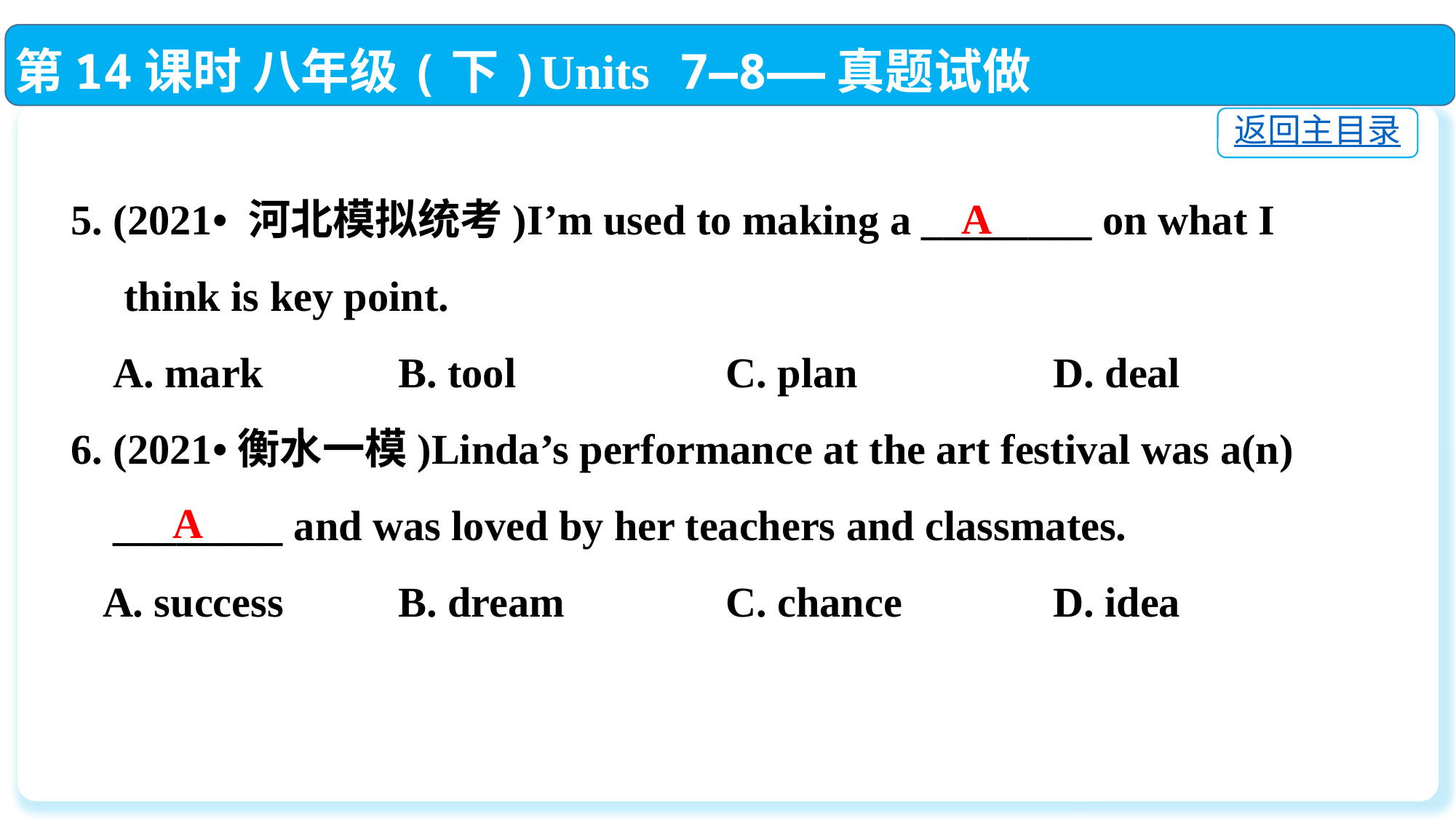

第14课时 八年级(下)Units 7—8——真题试做

返回主目录
5. (2021• 河北模拟统考)I’m used to making a ________ on what I
     think is key point.
    A. mark		B. tool		C. plan		D. deal
6. (2021•衡水一模)Linda’s performance at the art festival was a(n)
    ________ and was loved by her teachers and classmates.
   A. success		B. dream		C. chance		D. idea

A
A